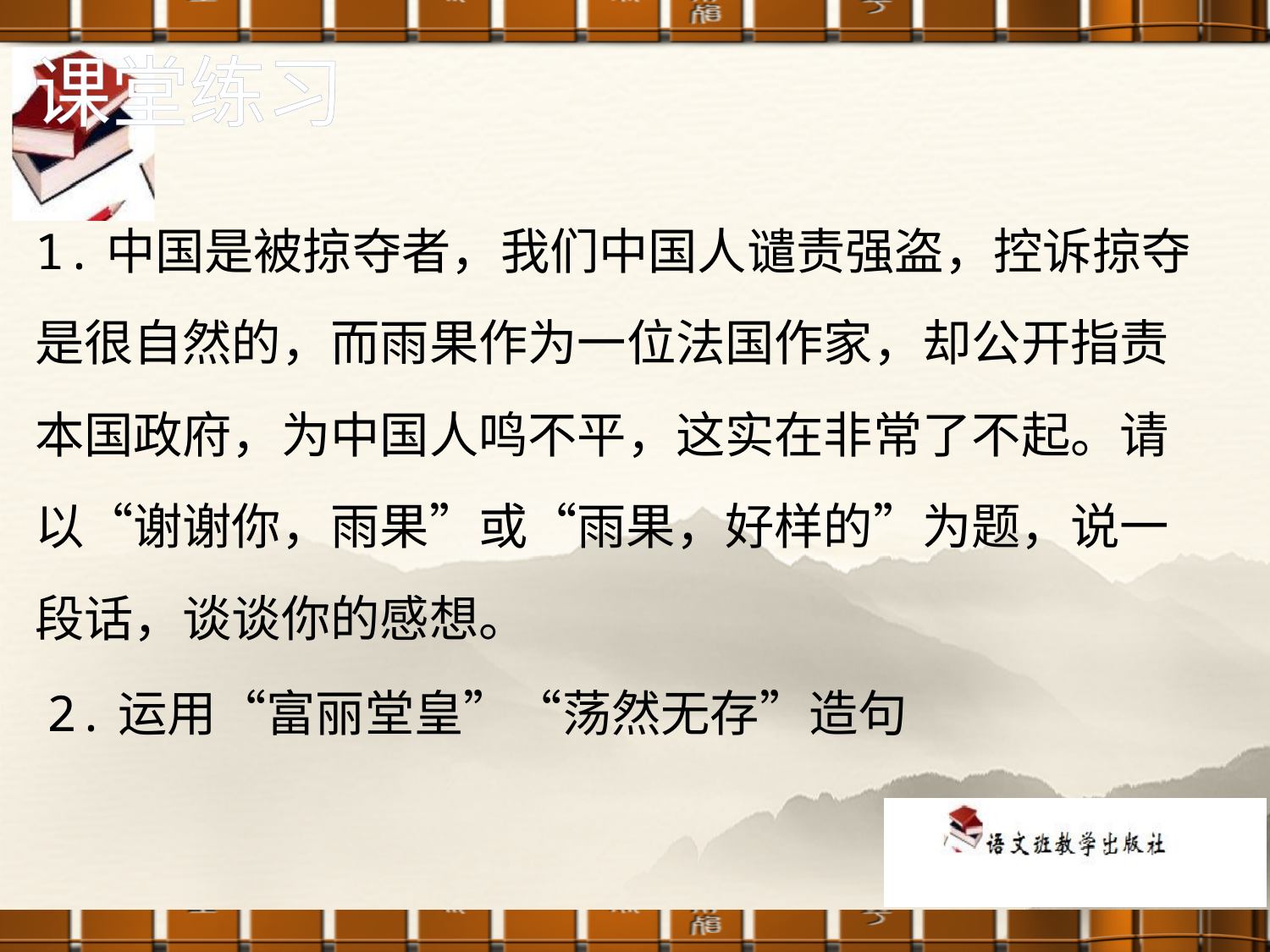

课堂练习
1.中国是被掠夺者，我们中国人谴责强盗，控诉掠夺是很自然的，而雨果作为一位法国作家，却公开指责本国政府，为中国人鸣不平，这实在非常了不起。请以“谢谢你，雨果”或“雨果，好样的”为题，说一段话，谈谈你的感想。
2.运用“富丽堂皇”“荡然无存”造句